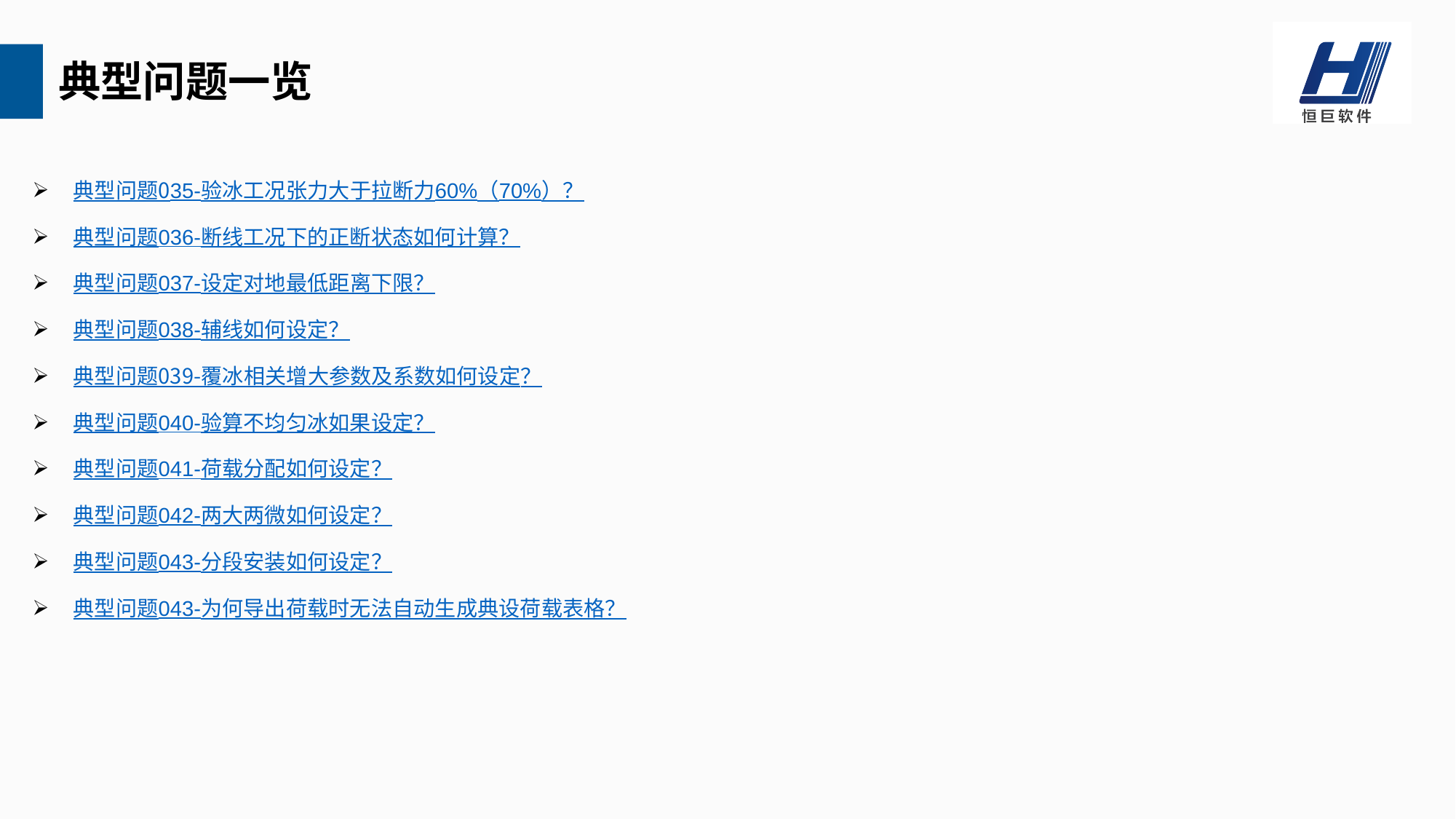

典型问题一览
典型问题035-验冰工况张力大于拉断力60%（70%）？
典型问题036-断线工况下的正断状态如何计算？
典型问题037-设定对地最低距离下限？
典型问题038-辅线如何设定？
典型问题039-覆冰相关增大参数及系数如何设定？
典型问题040-验算不均匀冰如果设定？
典型问题041-荷载分配如何设定？
典型问题042-两大两微如何设定？
典型问题043-分段安装如何设定？
典型问题043-为何导出荷载时无法自动生成典设荷载表格？